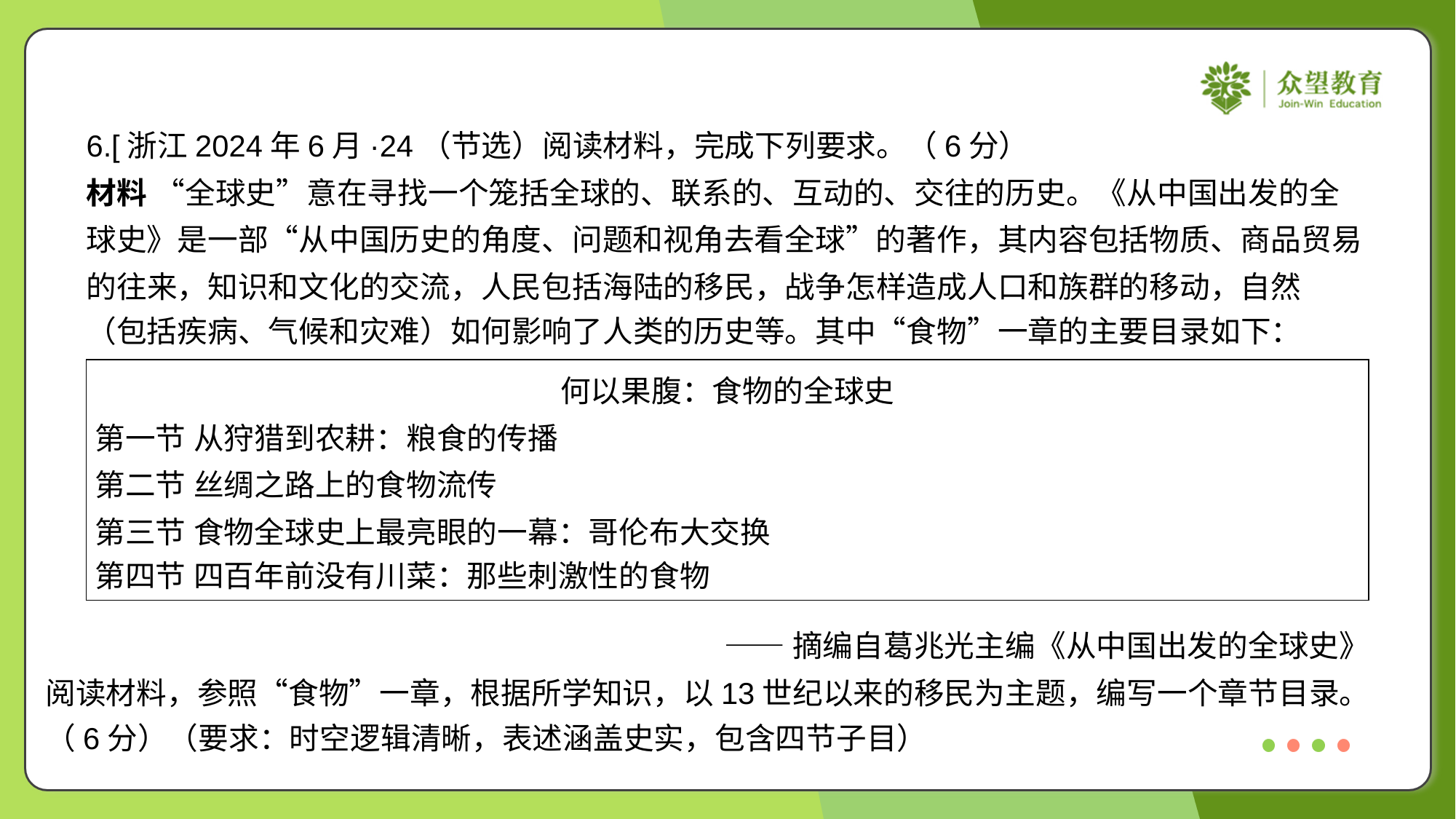

6.[浙江2024年6月·24（节选）阅读材料，完成下列要求。（6分）
材料 “全球史”意在寻找一个笼括全球的、联系的、互动的、交往的历史。《从中国出发的全
球史》是一部“从中国历史的角度、问题和视角去看全球”的著作，其内容包括物质、商品贸易
的往来，知识和文化的交流，人民包括海陆的移民，战争怎样造成人口和族群的移动，自然
（包括疾病、气候和灾难）如何影响了人类的历史等。其中“食物”一章的主要目录如下：
| 何以果腹：食物的全球史 第一节 从狩猎到农耕：粮食的传播 第二节 丝绸之路上的食物流传 第三节 食物全球史上最亮眼的一幕：哥伦布大交换 第四节 四百年前没有川菜：那些刺激性的食物 |
| --- |
——摘编自葛兆光主编《从中国出发的全球史》
阅读材料，参照“食物”一章，根据所学知识，以13世纪以来的移民为主题，编写一个章节目录。
（6分）（要求：时空逻辑清晰，表述涵盖史实，包含四节子目）